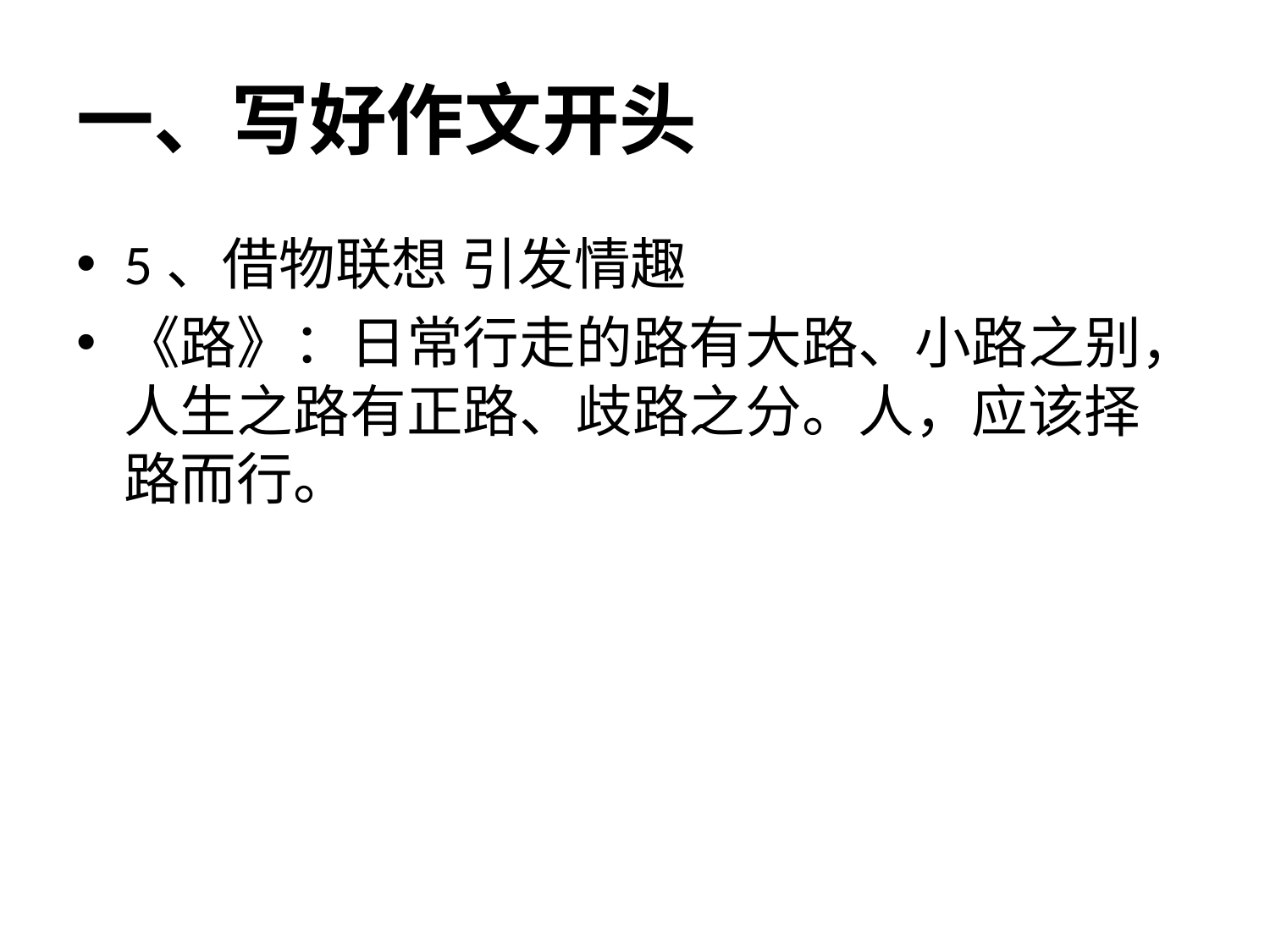

# 一、写好作文开头
5、借物联想 引发情趣
《路》：日常行走的路有大路、小路之别，人生之路有正路、歧路之分。人，应该择路而行。